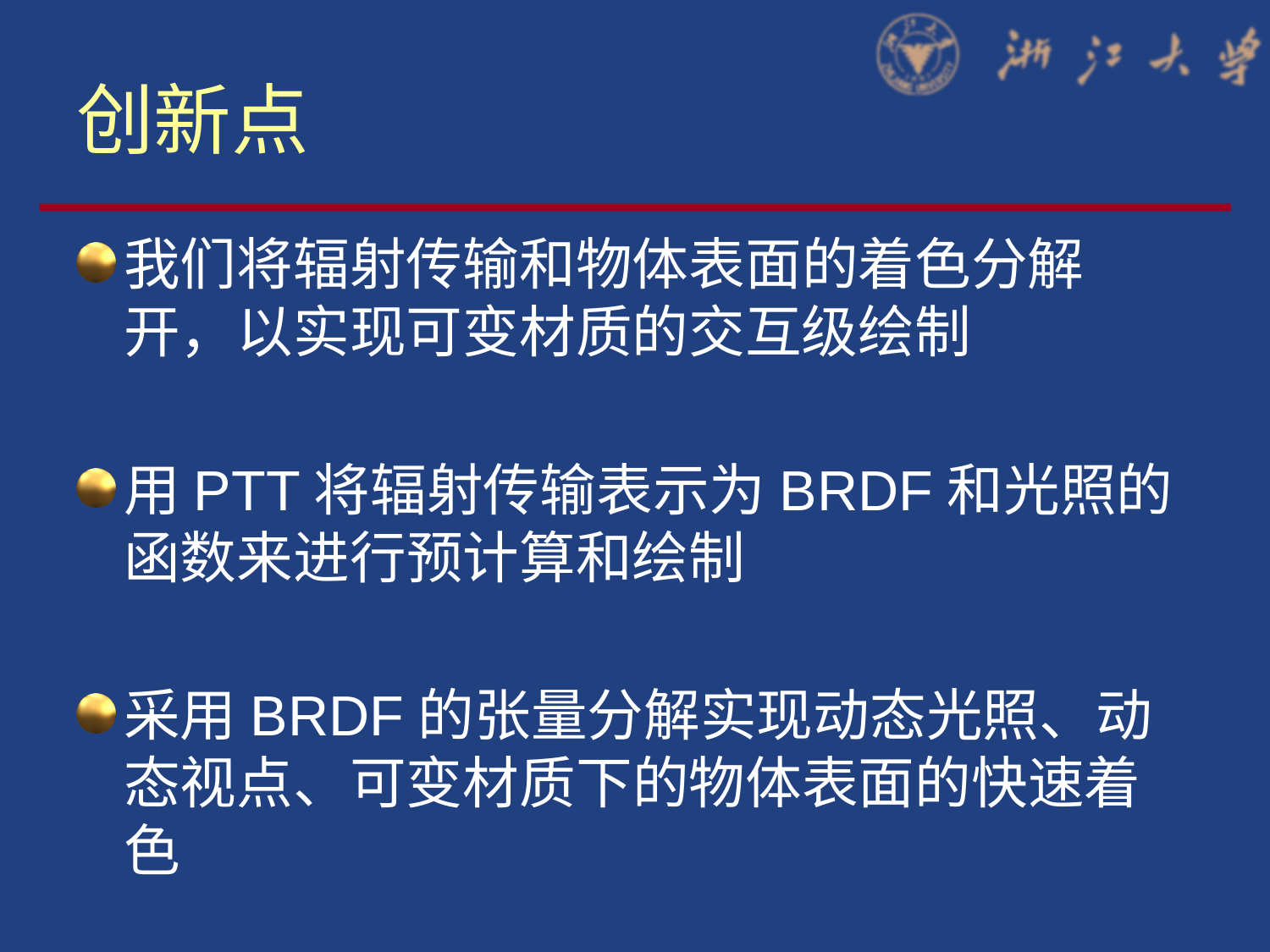

# 创新点
我们将辐射传输和物体表面的着色分解开，以实现可变材质的交互级绘制

用PTT将辐射传输表示为BRDF和光照的函数来进行预计算和绘制

采用BRDF的张量分解实现动态光照、动态视点、可变材质下的物体表面的快速着色